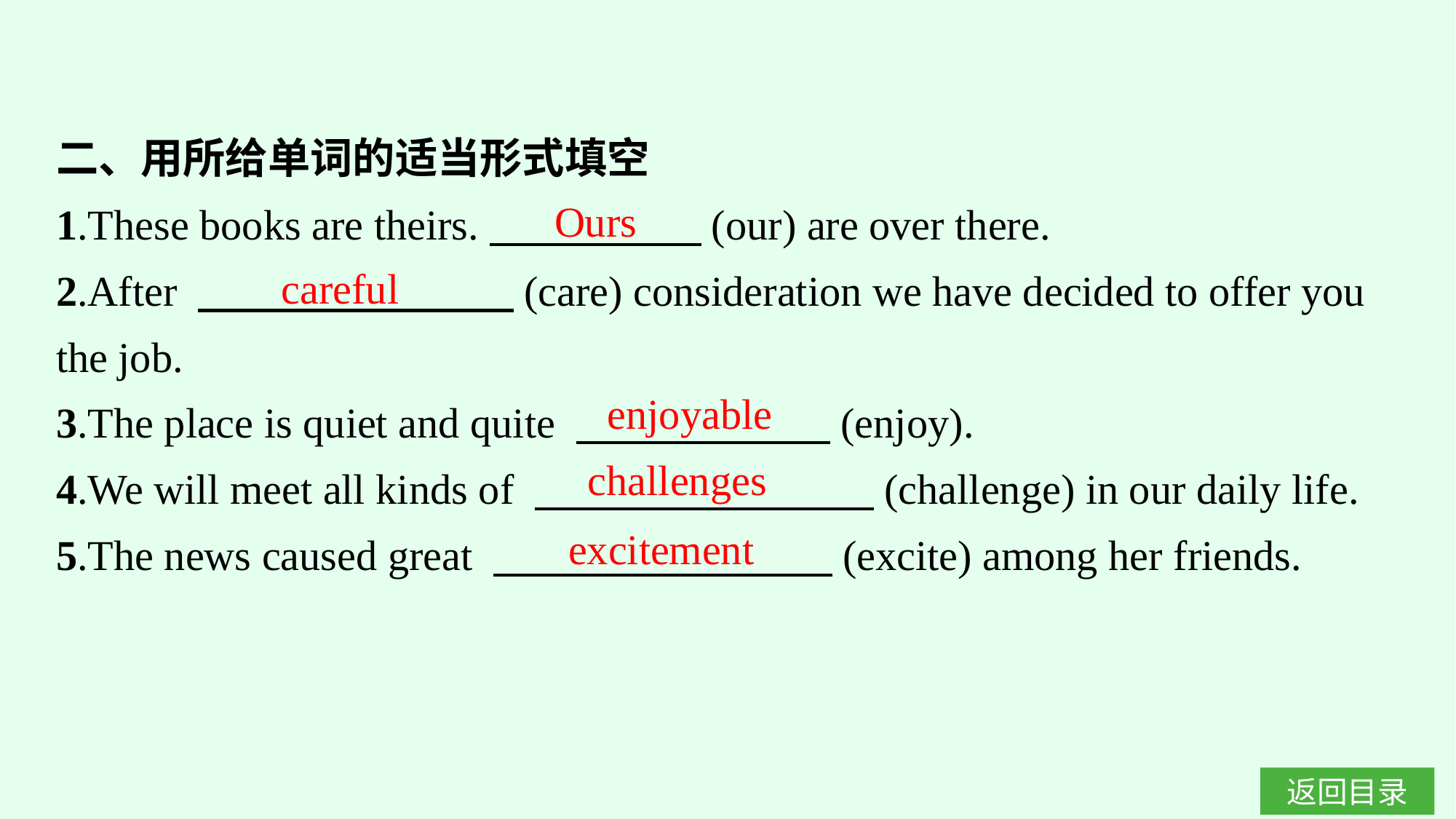

二、用所给单词的适当形式填空
1.These books are theirs.　　　　　(our) are over there.
2.After 　　　　  　　　(care) consideration we have decided to offer you the job.
3.The place is quiet and quite 　　　　　　(enjoy).
4.We will meet all kinds of 　　　　　　　　(challenge) in our daily life.
5.The news caused great 　　　　　　　　(excite) among her friends.
Ours
careful
enjoyable
challenges
excitement